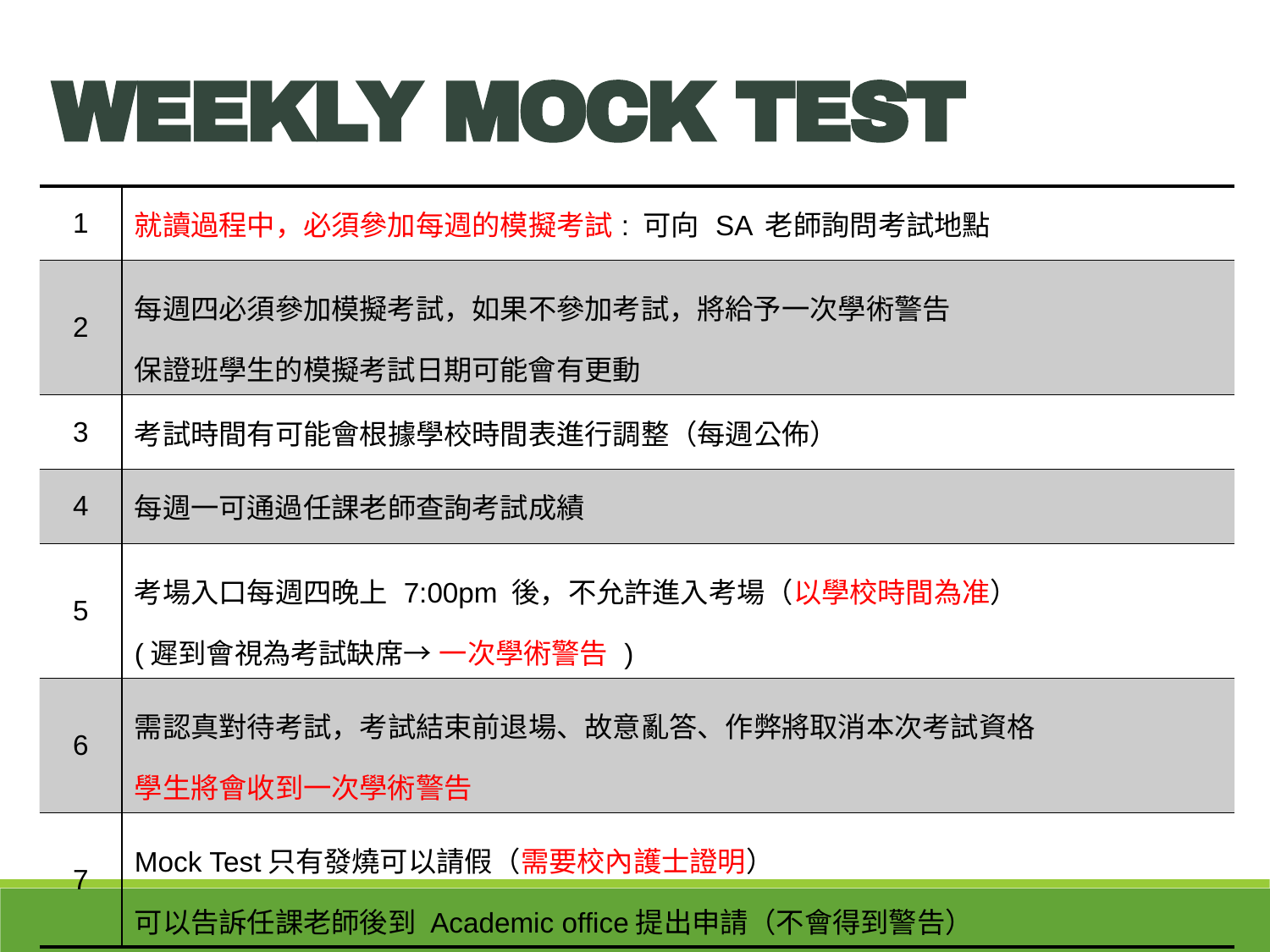

Weekly mock test
| 1 | 就讀過程中，必須參加每週的模擬考試: 可向 SA 老師詢問考試地點 |
| --- | --- |
| 2 | 每週四必須參加模擬考試，如果不參加考試，將給予一次學術警告 保證班學生的模擬考試日期可能會有更動 |
| 3 | 考試時間有可能會根據學校時間表進行調整（每週公佈） |
| 4 | 每週一可通過任課老師查詢考試成績 |
| 5 | 考場入口每週四晚上 7:00pm 後，不允許進入考場（以學校時間為准） (遲到會視為考試缺席→ 一次學術警告 ) |
| 6 | 需認真對待考試，考試結束前退場、故意亂答、作弊將取消本次考試資格 學生將會收到一次學術警告 |
| 7 | Mock Test只有發燒可以請假（需要校內護士證明） 可以告訴任課老師後到 Academic office提出申請（不會得到警告） |